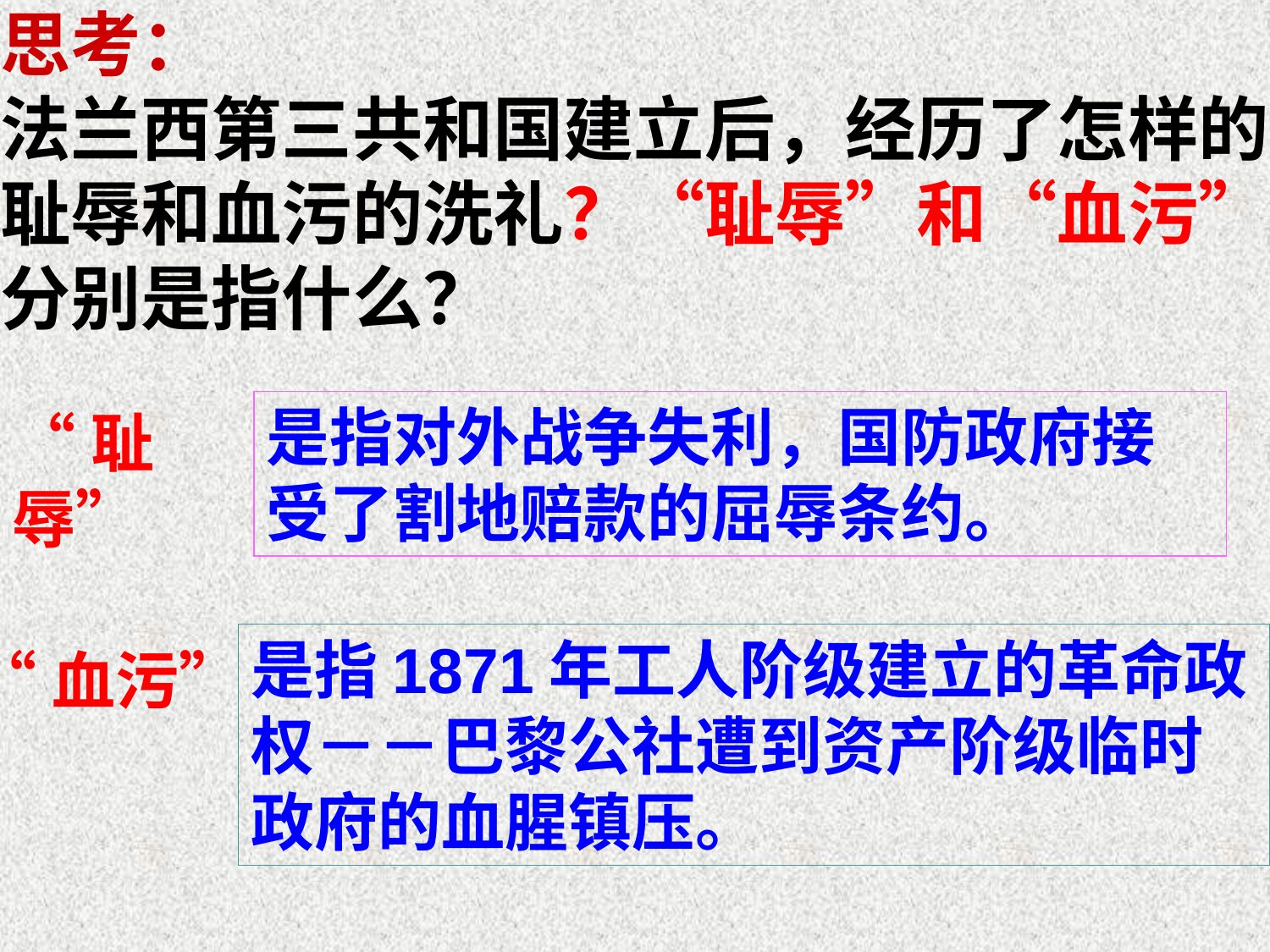

思考：
法兰西第三共和国建立后，经历了怎样的耻辱和血污的洗礼？“耻辱”和“血污”分别是指什么？
是指对外战争失利，国防政府接受了割地赔款的屈辱条约。
“耻辱”
是指1871年工人阶级建立的革命政权－－巴黎公社遭到资产阶级临时政府的血腥镇压。
“血污”